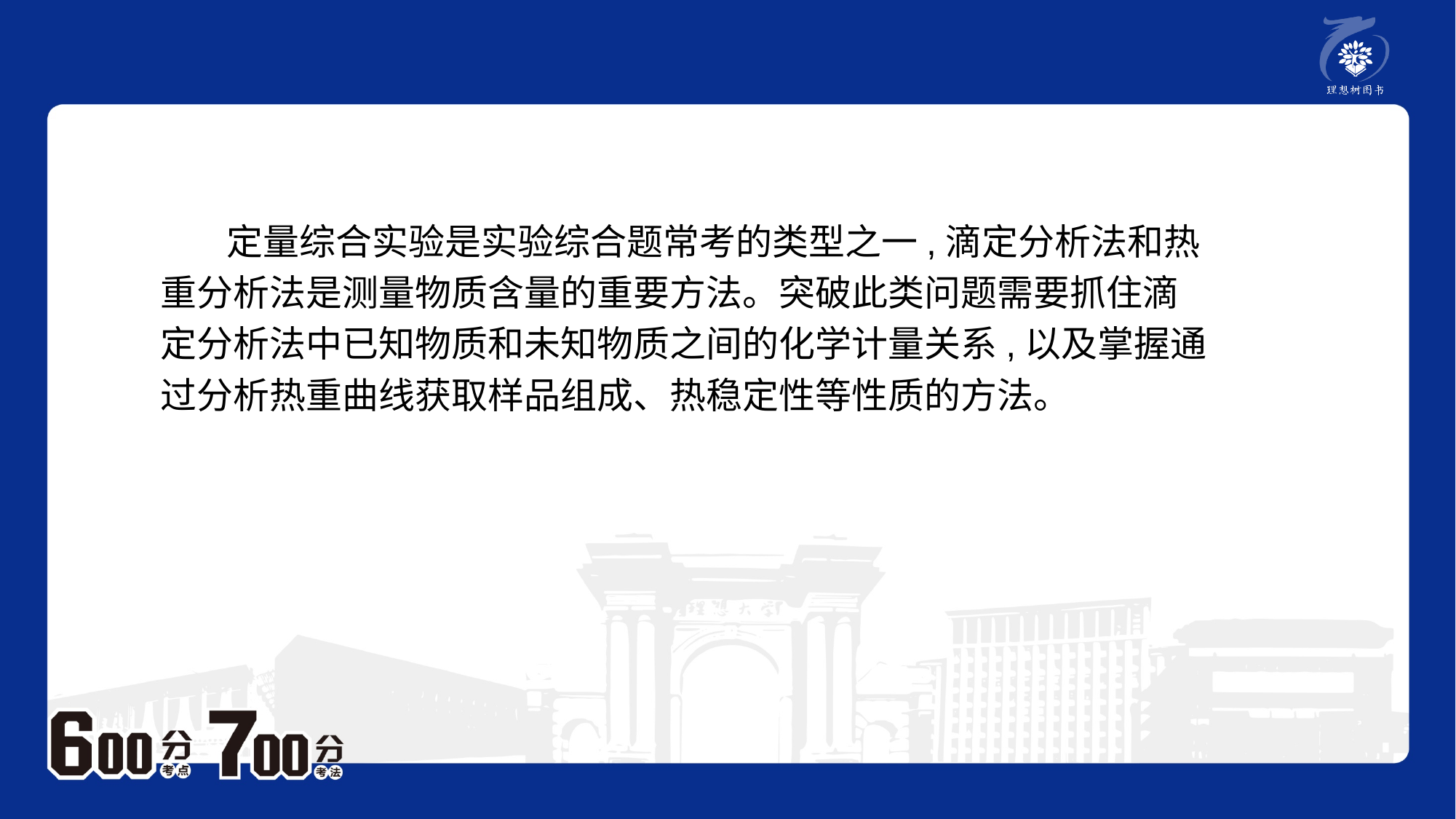

定量综合实验是实验综合题常考的类型之一,滴定分析法和热重分析法是测量物质含量的重要方法。突破此类问题需要抓住滴定分析法中已知物质和未知物质之间的化学计量关系,以及掌握通过分析热重曲线获取样品组成、热稳定性等性质的方法。